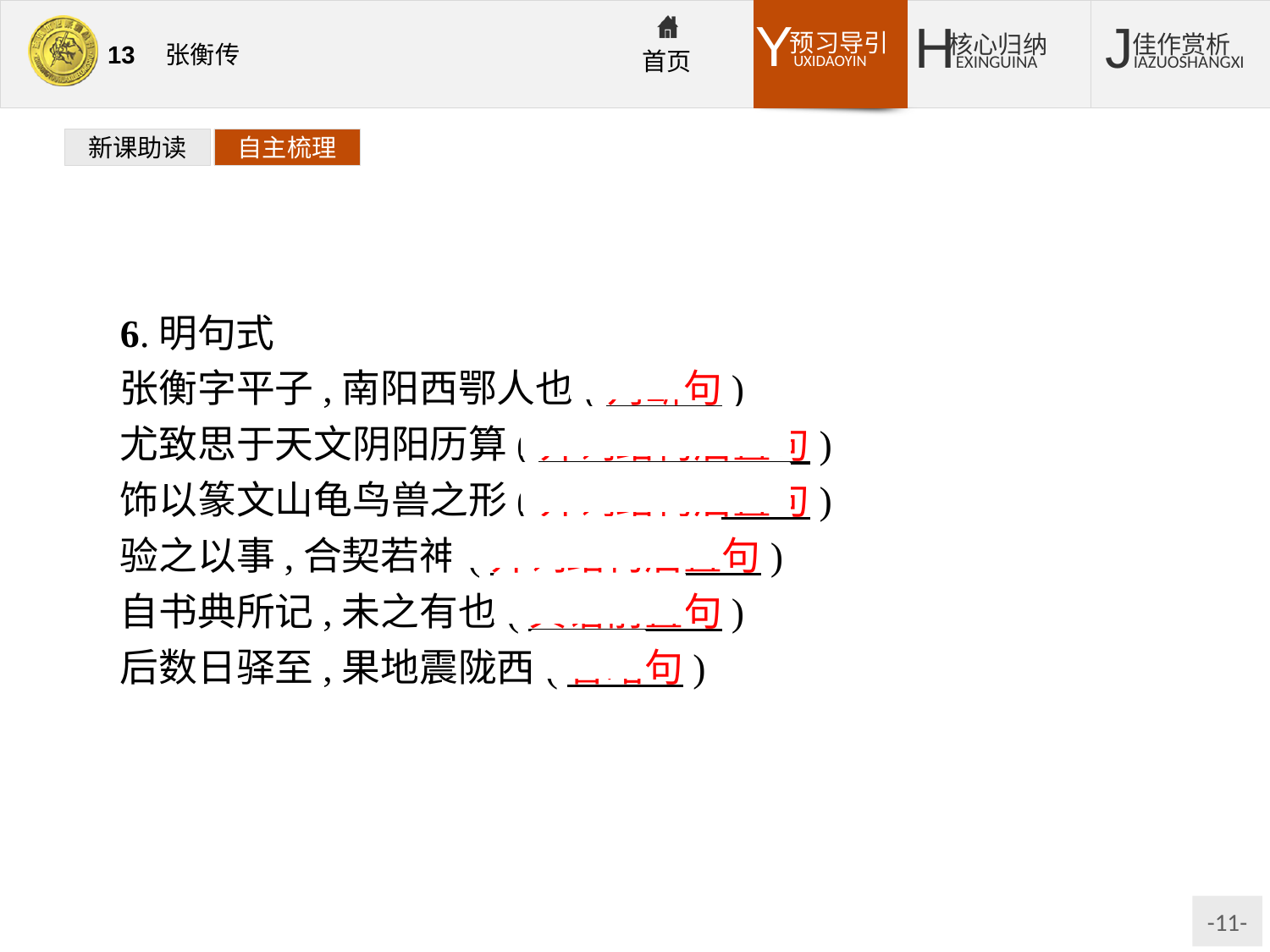

新课助读
自主梳理
6.明句式
张衡字平子,南阳西鄂人也(判断句)
尤致思于天文阴阳历算(介词结构后置句)
饰以篆文山龟鸟兽之形(介词结构后置句)
验之以事,合契若神(介词结构后置句)
自书典所记,未之有也(宾语前置句)
后数日驿至,果地震陇西(省略句)